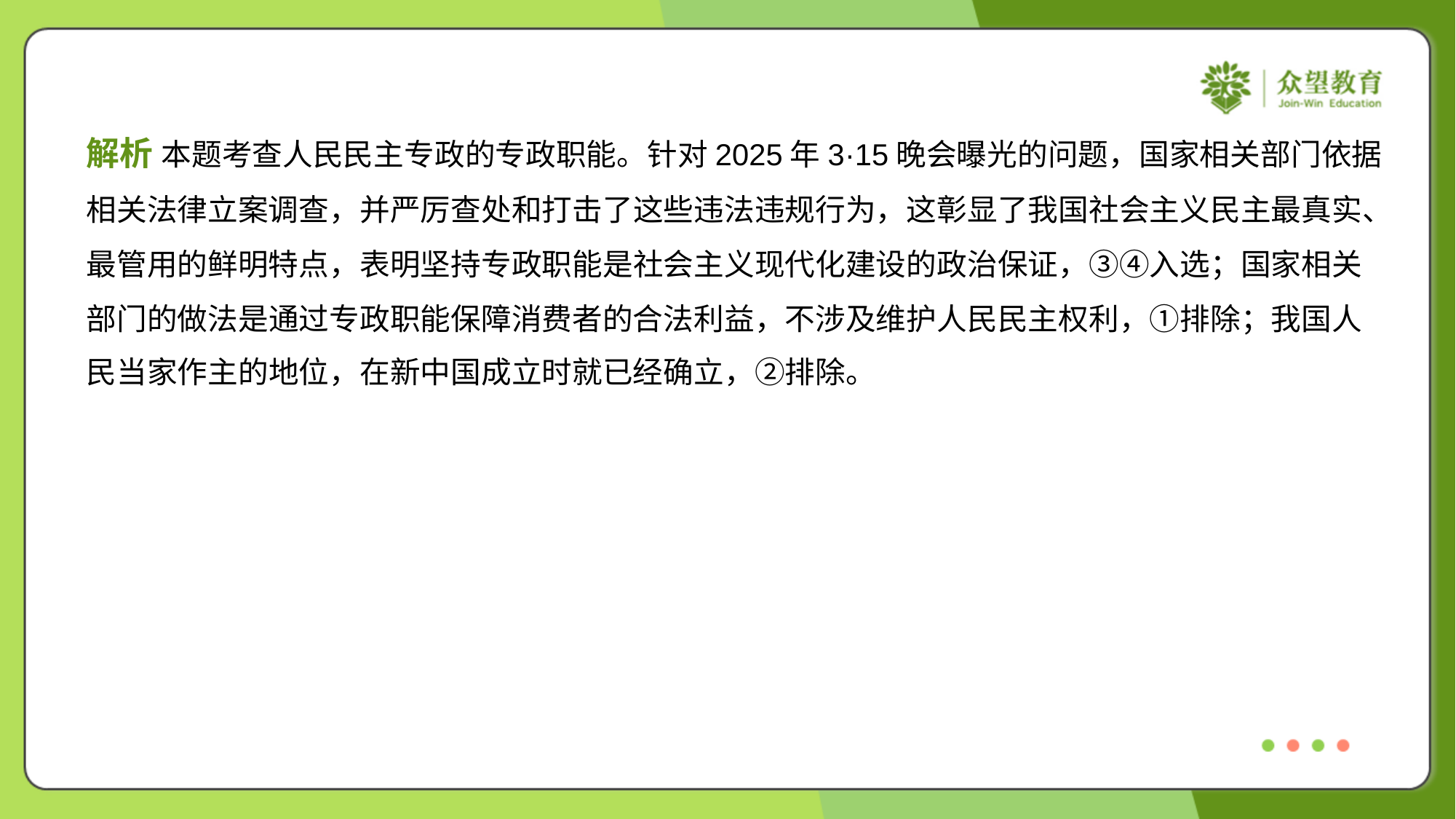

解析 本题考查人民民主专政的专政职能。针对2025年3·15晚会曝光的问题，国家相关部门依据
相关法律立案调查，并严厉查处和打击了这些违法违规行为，这彰显了我国社会主义民主最真实、
最管用的鲜明特点，表明坚持专政职能是社会主义现代化建设的政治保证，③④入选；国家相关
部门的做法是通过专政职能保障消费者的合法利益，不涉及维护人民民主权利，①排除；我国人
民当家作主的地位，在新中国成立时就已经确立，②排除。